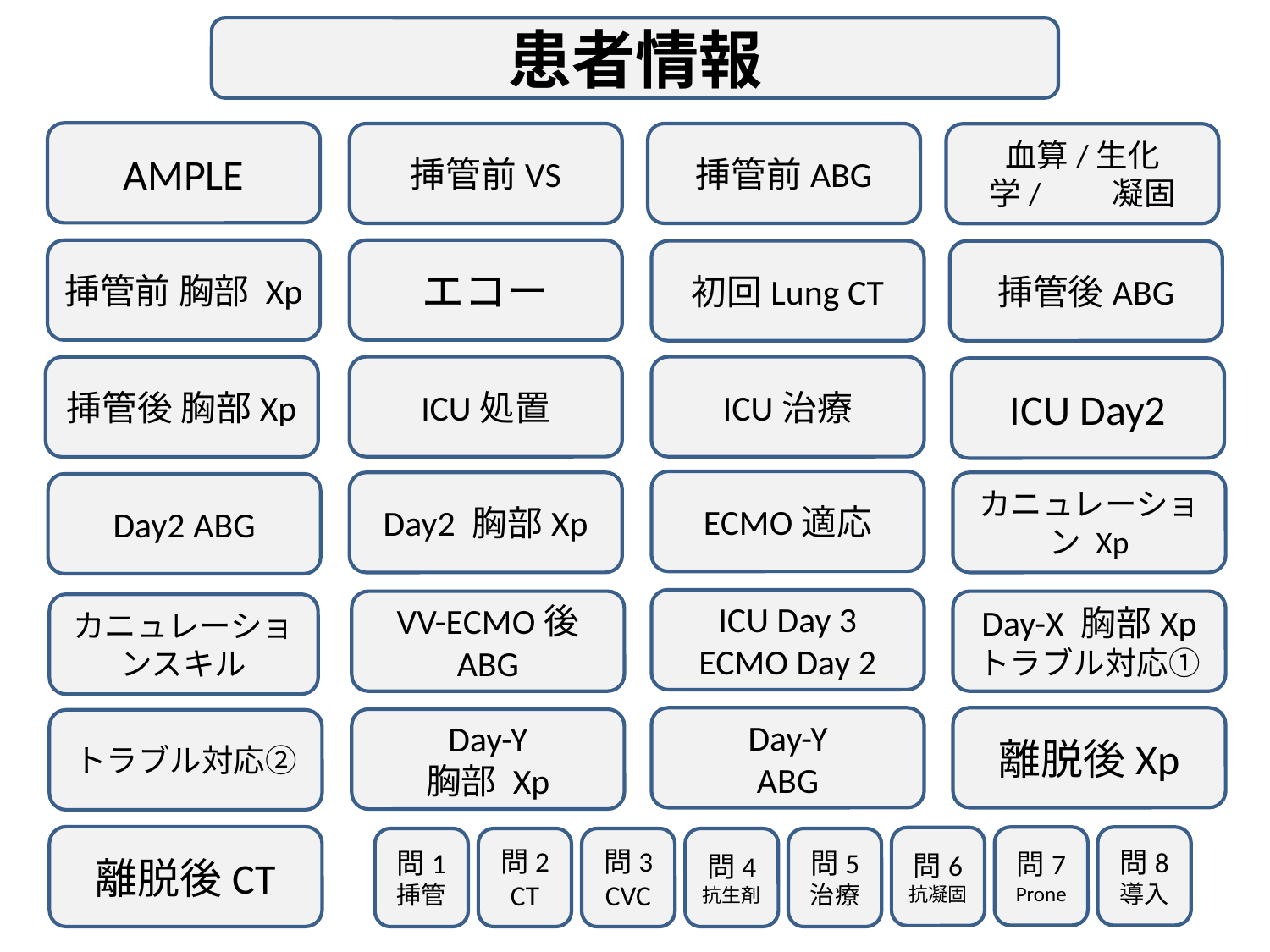

患者情報
AMPLE
挿管前ABG
挿管前VS
血算/生化学/　　凝固
挿管前 胸部 Xp
エコー
初回Lung CT
挿管後ABG
ICU処置
ICU治療
挿管後 胸部Xp
ICU Day2
ECMO適応
Day2 胸部Xp
カニュレーション Xp
Day2 ABG
ICU Day 3
ECMO Day 2
VV-ECMO後 ABG
Day-X 胸部Xp
トラブル対応①
カニュレーションスキル
Day-Y
ABG
離脱後Xp
Day-Y
胸部 Xp
トラブル対応②
離脱後CT
問7
Prone
問8
導入
問6
抗凝固
問1
挿管
問2
CT
問3
CVC
問4
抗生剤
問5
治療